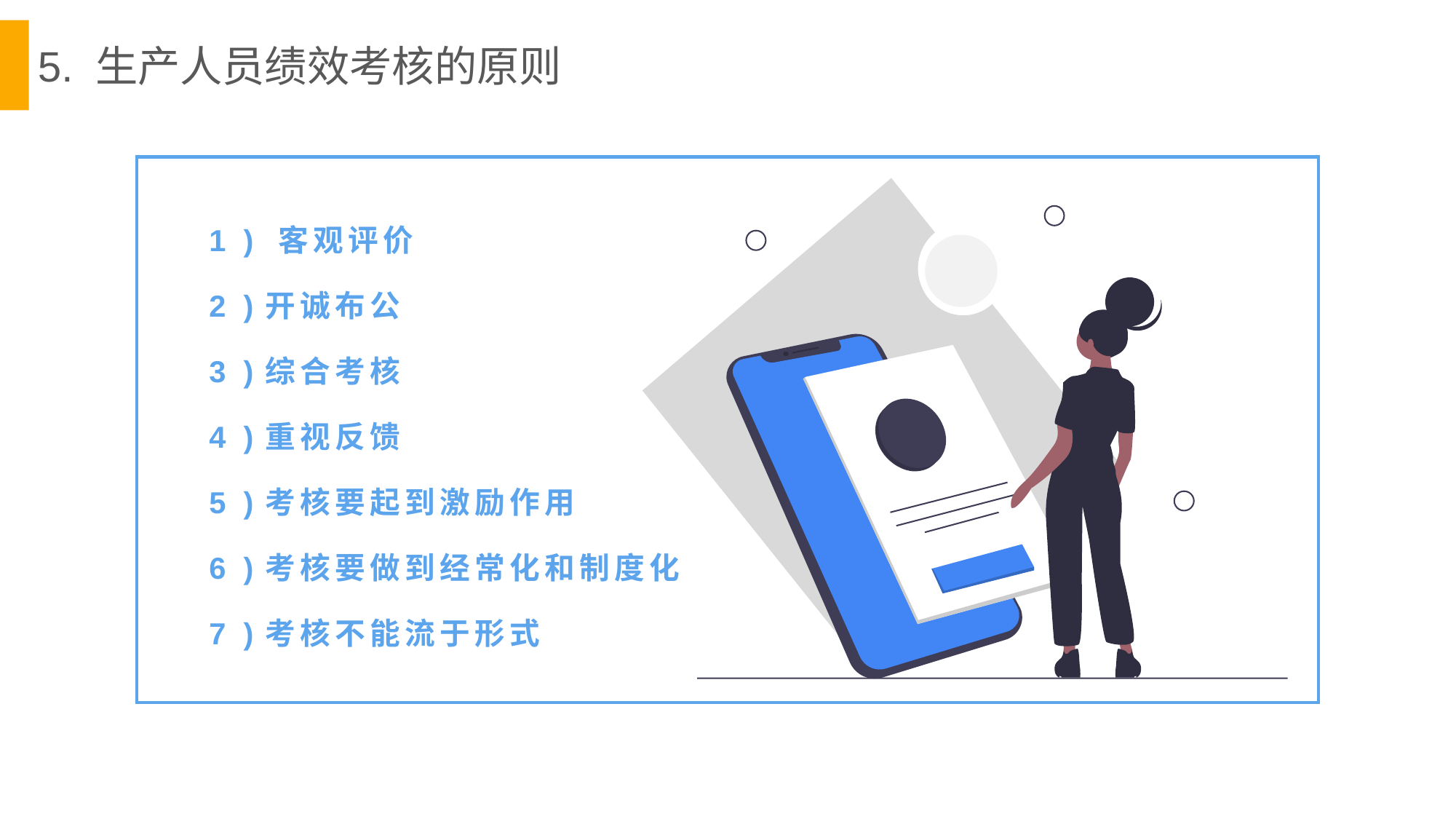

5. 生产人员绩效考核的原则

1 ) 客观评价
2 )开诚布公
3 )综合考核
4 )重视反馈
5 )考核要起到激励作用
6 )考核要做到经常化和制度化
7 )考核不能流于形式